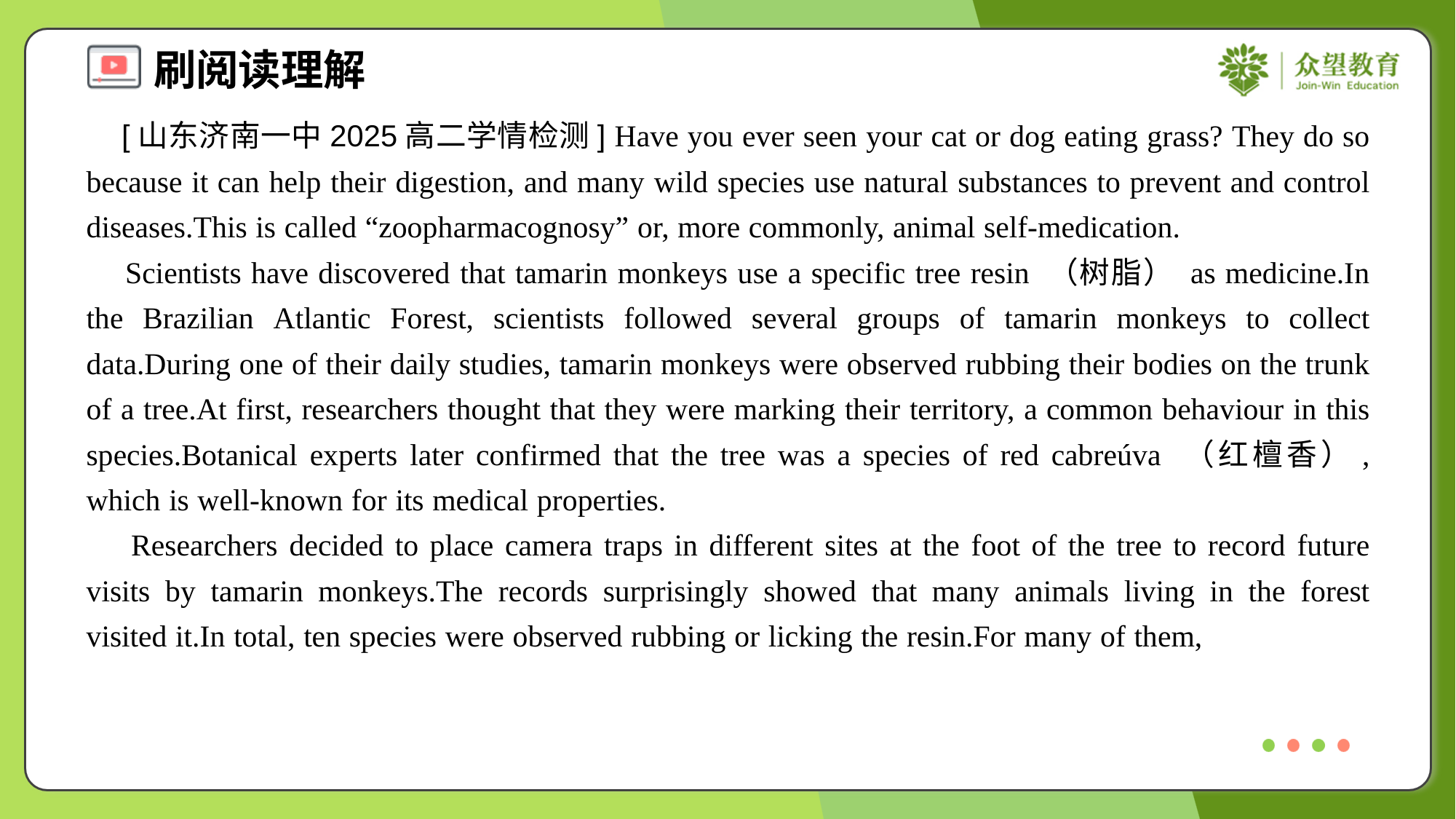

[山东济南一中2025高二学情检测] Have you ever seen your cat or dog eating grass? They do so because it can help their digestion, and many wild species use natural substances to prevent and control diseases.This is called “zoopharmacognosy” or, more commonly, animal self-medication.
    Scientists have discovered that tamarin monkeys use a specific tree resin （树脂） as medicine.In the Brazilian Atlantic Forest, scientists followed several groups of tamarin monkeys to collect data.During one of their daily studies, tamarin monkeys were observed rubbing their bodies on the trunk of a tree.At first, researchers thought that they were marking their territory, a common behaviour in this species.Botanical experts later confirmed that the tree was a species of red cabreúva （红檀香）, which is well-known for its medical properties.
    Researchers decided to place camera traps in different sites at the foot of the tree to record future visits by tamarin monkeys.The records surprisingly showed that many animals living in the forest visited it.In total, ten species were observed rubbing or licking the resin.For many of them,